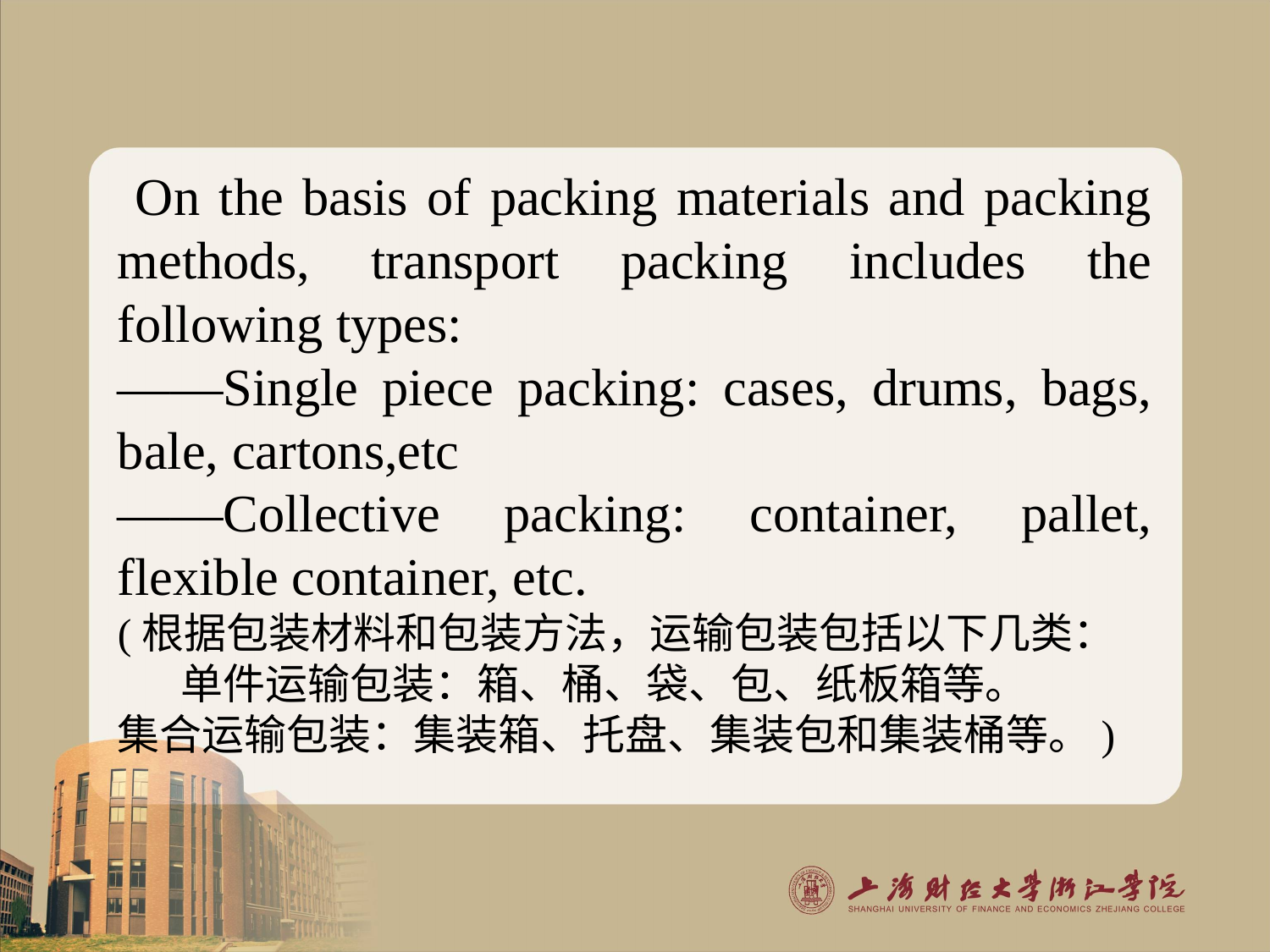

On the basis of packing materials and packing methods, transport packing includes the following types:
——Single piece packing: cases, drums, bags, bale, cartons,etc
——Collective packing: container, pallet, flexible container, etc.
(根据包装材料和包装方法，运输包装包括以下几类：
单件运输包装：箱、桶、袋、包、纸板箱等。
集合运输包装：集装箱、托盘、集装包和集装桶等。)